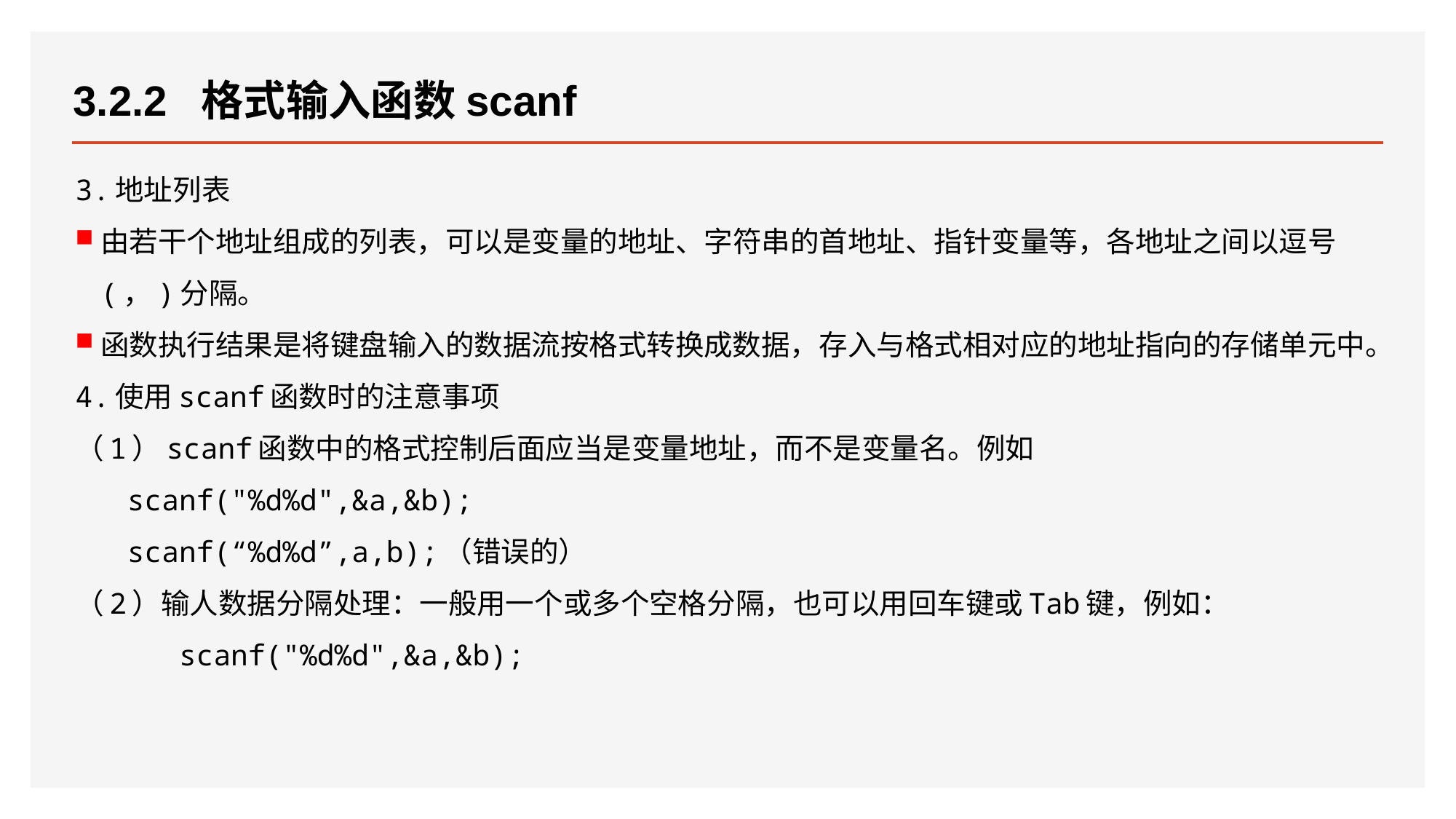

# 3.2.2  格式输入函数scanf
3.地址列表
由若干个地址组成的列表，可以是变量的地址、字符串的首地址、指针变量等，各地址之间以逗号(，)分隔。
函数执行结果是将键盘输入的数据流按格式转换成数据，存入与格式相对应的地址指向的存储单元中。
4.使用scanf函数时的注意事项
（1）scanf函数中的格式控制后面应当是变量地址，而不是变量名。例如
   scanf("%d%d",&a,&b);
   scanf(“%d%d”,a,b);（错误的）
（2）输人数据分隔处理：一般用一个或多个空格分隔，也可以用回车键或Tab键，例如：
      scanf("%d%d",&a,&b);